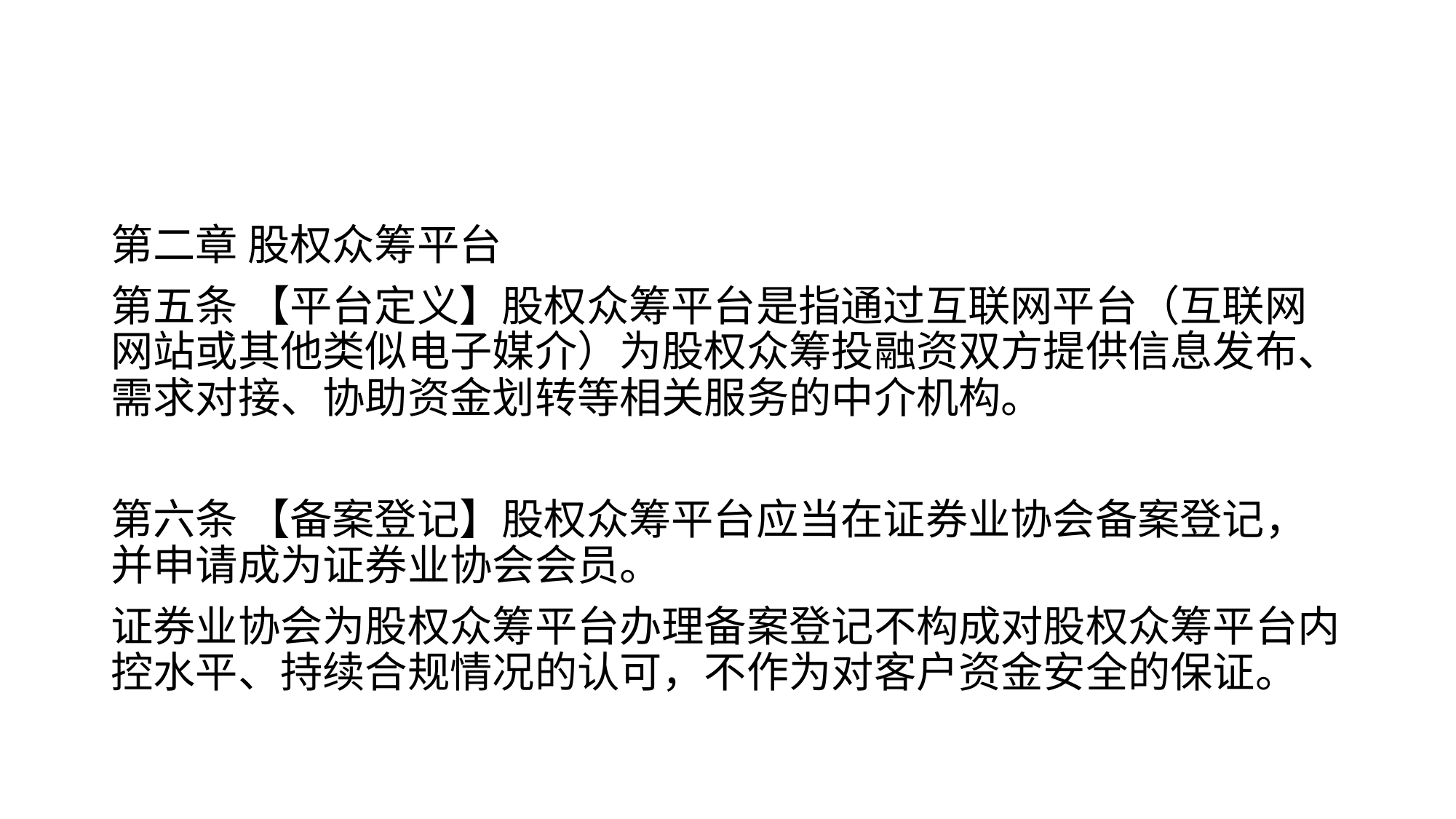

#
第二章 股权众筹平台
第五条 【平台定义】股权众筹平台是指通过互联网平台（互联网网站或其他类似电子媒介）为股权众筹投融资双方提供信息发布、需求对接、协助资金划转等相关服务的中介机构。

第六条 【备案登记】股权众筹平台应当在证券业协会备案登记，并申请成为证券业协会会员。
证券业协会为股权众筹平台办理备案登记不构成对股权众筹平台内控水平、持续合规情况的认可，不作为对客户资金安全的保证。